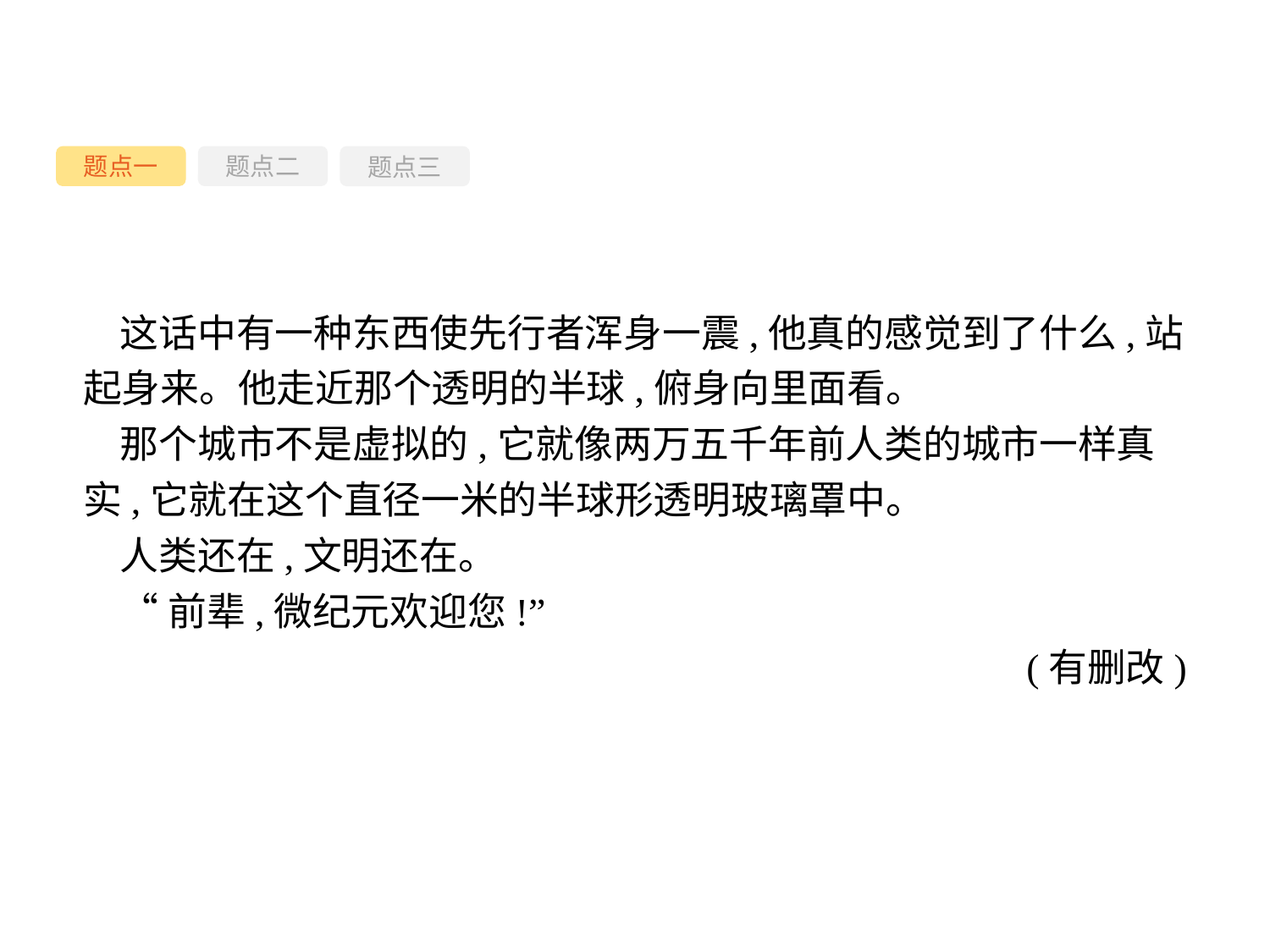

题点一
题点三
题点二
这话中有一种东西使先行者浑身一震,他真的感觉到了什么,站起身来。他走近那个透明的半球,俯身向里面看。
那个城市不是虚拟的,它就像两万五千年前人类的城市一样真实,它就在这个直径一米的半球形透明玻璃罩中。
人类还在,文明还在。
“前辈,微纪元欢迎您!”
(有删改)
-58-